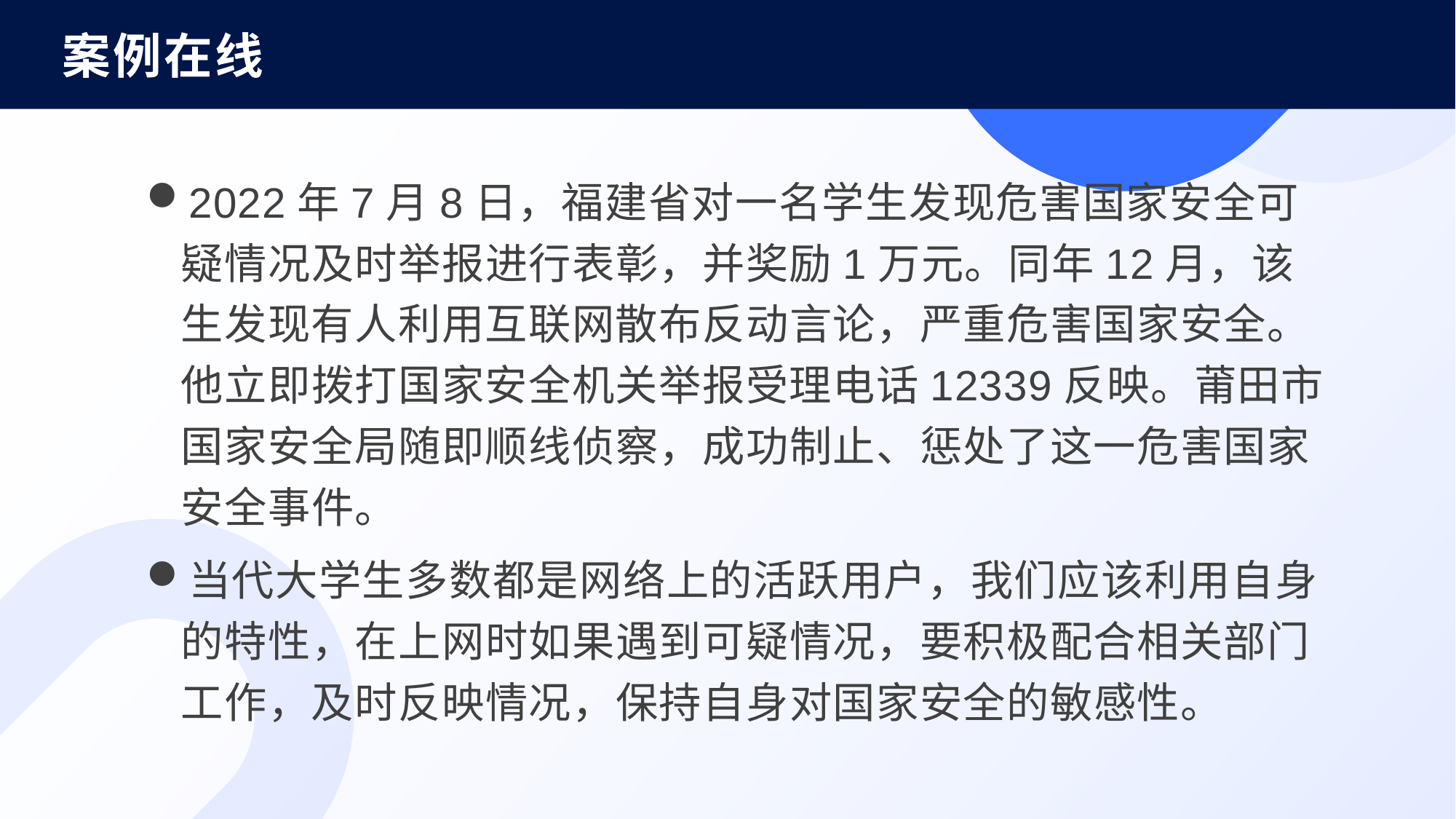

案例在线
2022年7月8日，福建省对一名学生发现危害国家安全可疑情况及时举报进行表彰，并奖励1万元。同年12月，该生发现有人利用互联网散布反动言论，严重危害国家安全。他立即拨打国家安全机关举报受理电话12339反映。莆田市国家安全局随即顺线侦察，成功制止、惩处了这一危害国家安全事件。
当代大学生多数都是网络上的活跃用户，我们应该利用自身的特性，在上网时如果遇到可疑情况，要积极配合相关部门工作，及时反映情况，保持自身对国家安全的敏感性。